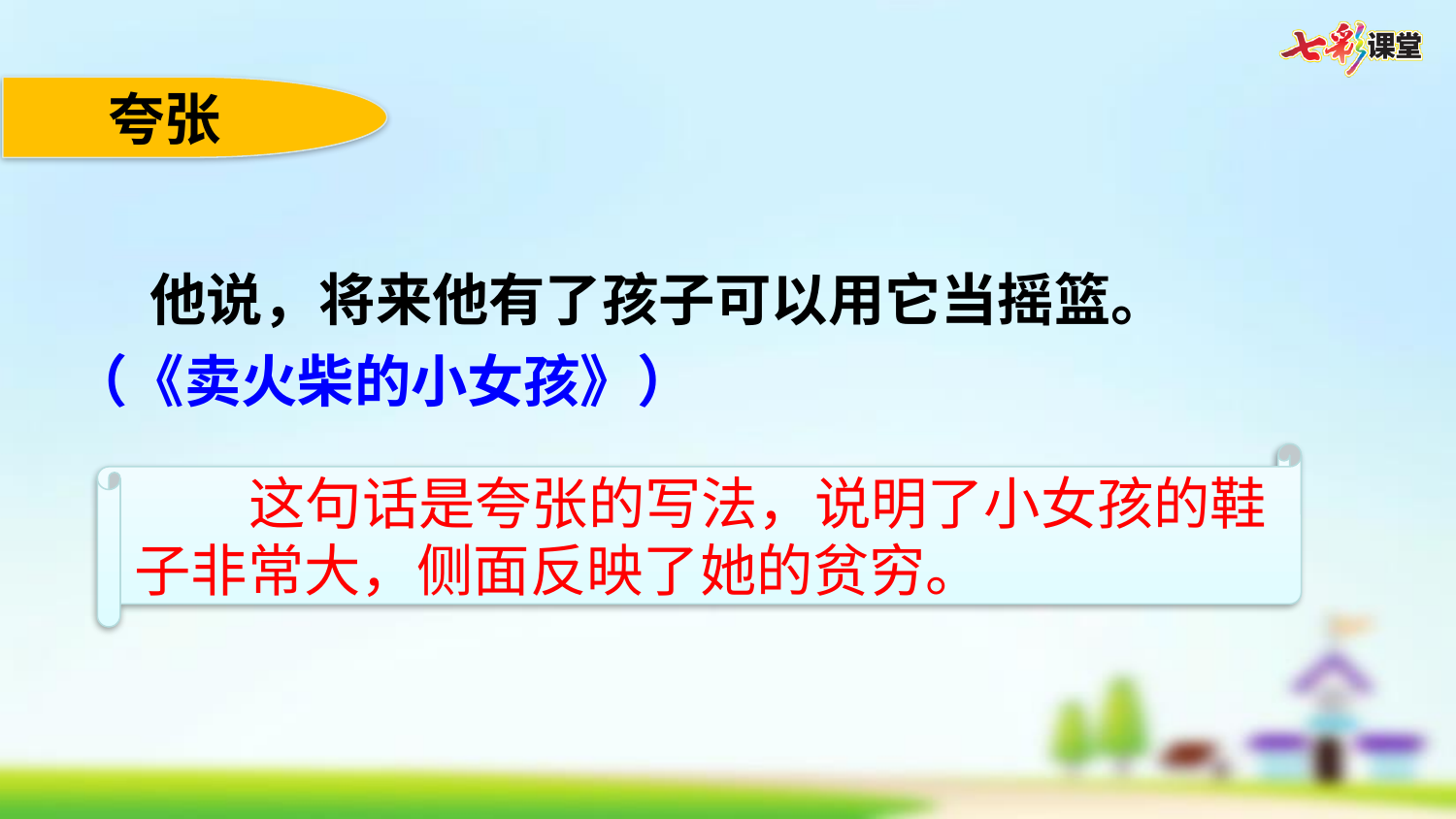

夸张
     他说，将来他有了孩子可以用它当摇篮。 （《卖火柴的小女孩》）
        这句话是夸张的写法，说明了小女孩的鞋子非常大，侧面反映了她的贫穷。